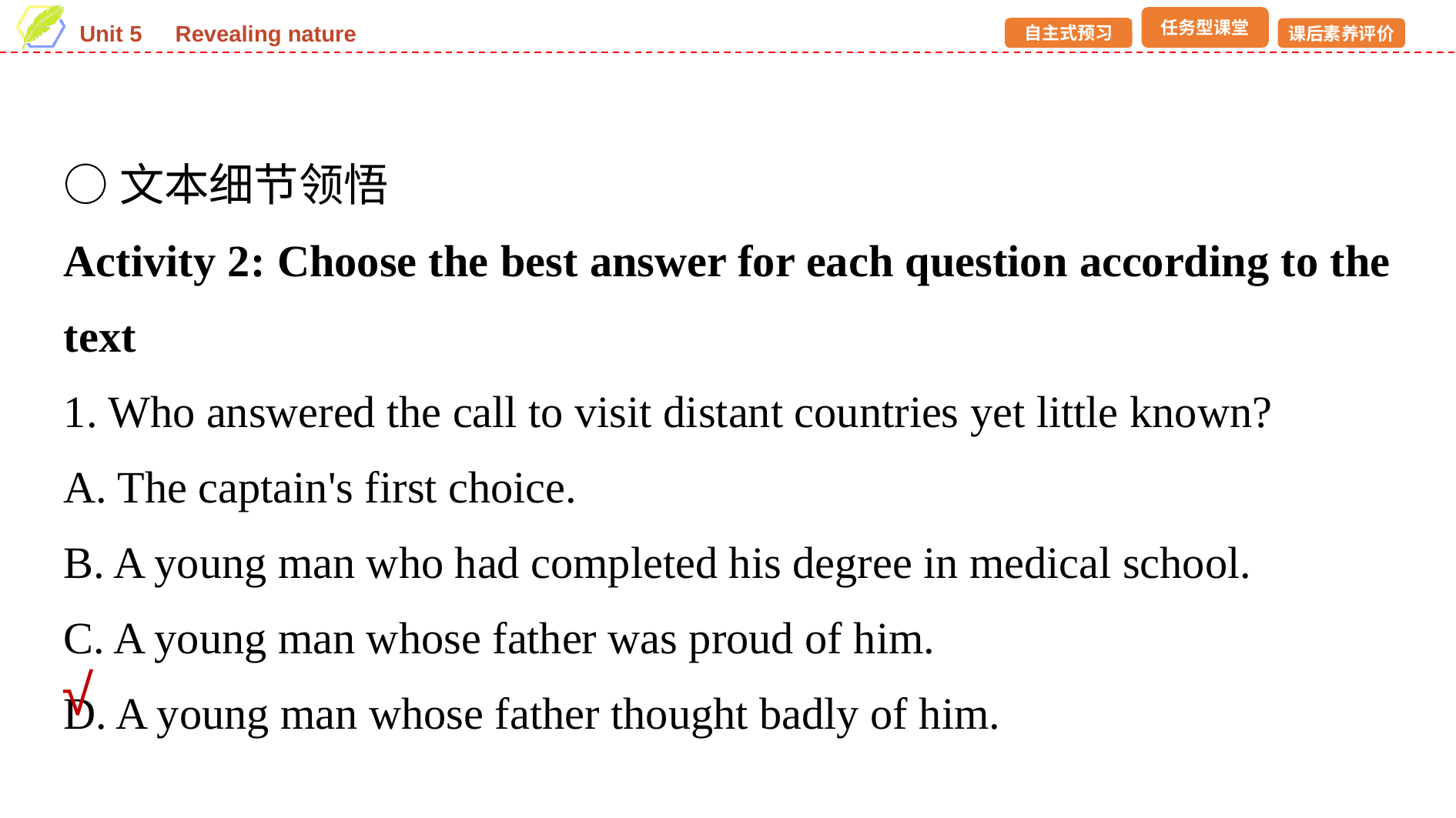

○文本细节领悟
Activity 2: Choose the best answer for each question according to the text
1. Who answered the call to visit distant countries yet little known?
A. The captain's first choice.
B. A young man who had completed his degree in medical school.
C. A young man whose father was proud of him.
D. A young man whose father thought badly of him.
√